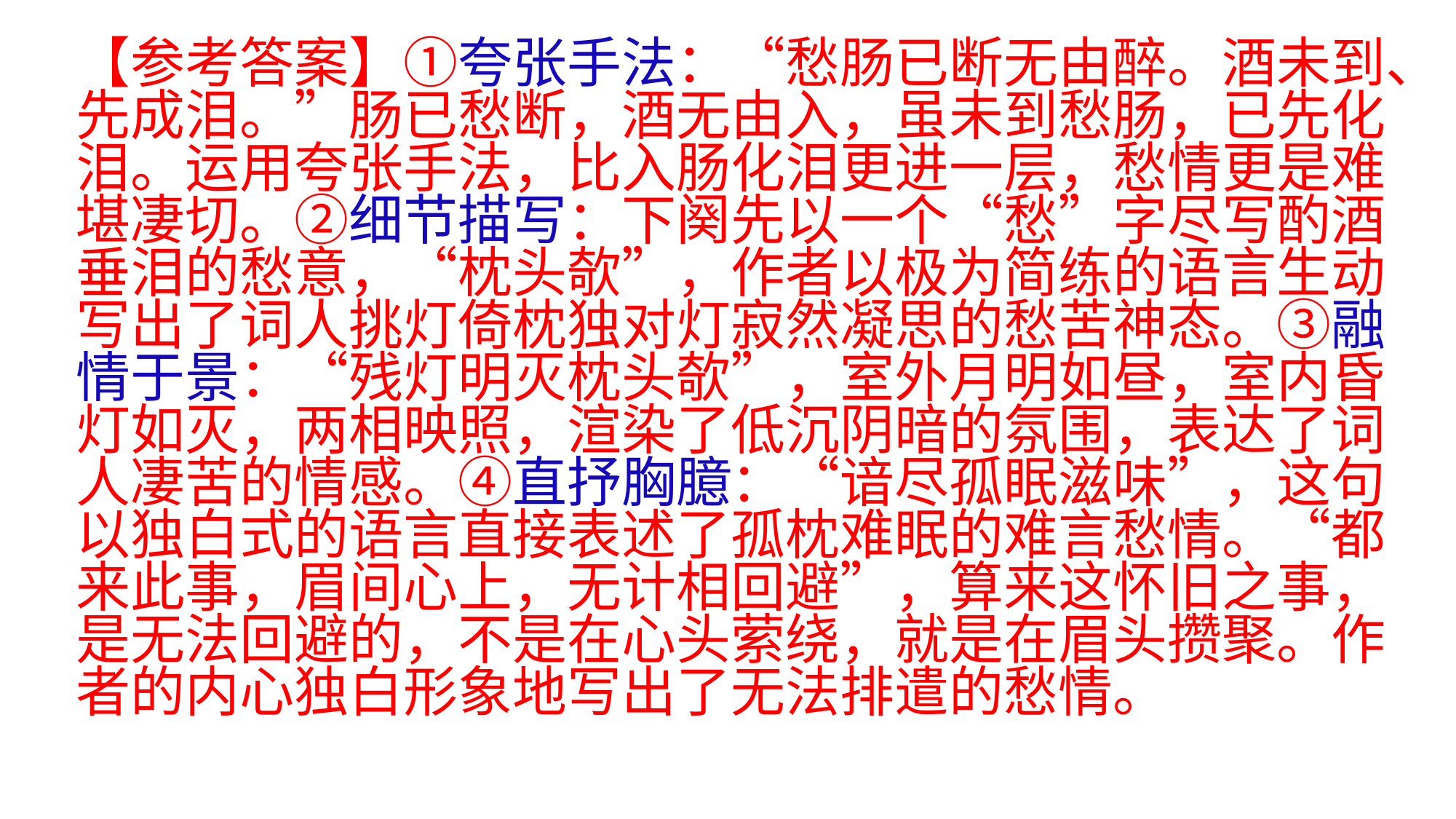

【参考答案】①夸张手法：“愁肠已断无由醉。酒未到、先成泪。”肠已愁断，酒无由入，虽未到愁肠，已先化泪。运用夸张手法，比入肠化泪更进一层，愁情更是难堪凄切。②细节描写：下阕先以一个“愁”字尽写酌酒垂泪的愁意，“枕头欹”，作者以极为简练的语言生动写出了词人挑灯倚枕独对灯寂然凝思的愁苦神态。③融情于景：“残灯明灭枕头欹”，室外月明如昼，室内昏灯如灭，两相映照，渲染了低沉阴暗的氛围，表达了词人凄苦的情感。④直抒胸臆：“谙尽孤眠滋味”，这句以独白式的语言直接表述了孤枕难眠的难言愁情。“都来此事，眉间心上，无计相回避”，算来这怀旧之事，是无法回避的，不是在心头萦绕，就是在眉头攒聚。作者的内心独白形象地写出了无法排遣的愁情。